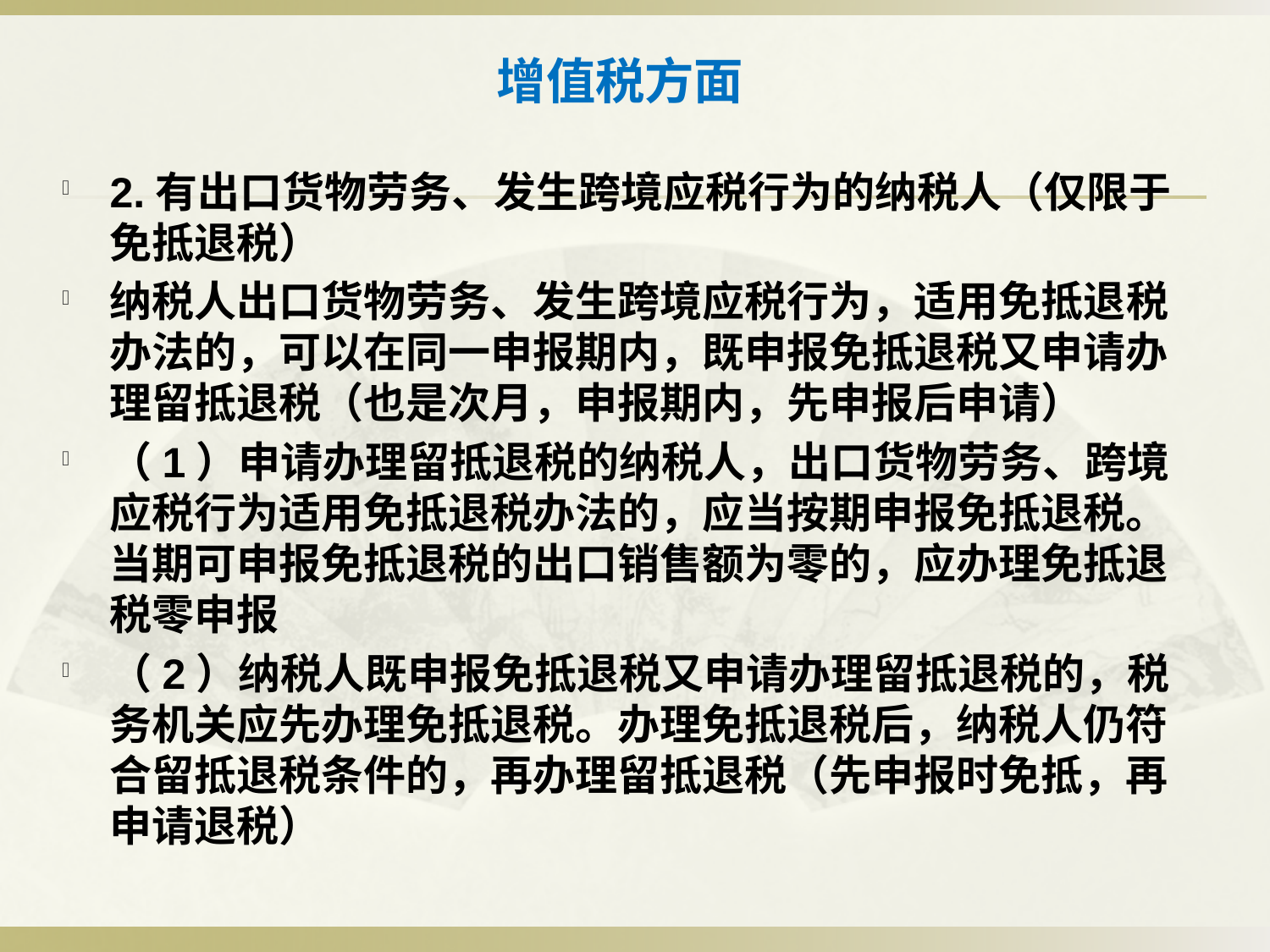

# 增值税方面
2.有出口货物劳务、发生跨境应税行为的纳税人（仅限于免抵退税）
纳税人出口货物劳务、发生跨境应税行为，适用免抵退税办法的，可以在同一申报期内，既申报免抵退税又申请办理留抵退税（也是次月，申报期内，先申报后申请）
（1）申请办理留抵退税的纳税人，出口货物劳务、跨境应税行为适用免抵退税办法的，应当按期申报免抵退税。当期可申报免抵退税的出口销售额为零的，应办理免抵退税零申报
（2）纳税人既申报免抵退税又申请办理留抵退税的，税务机关应先办理免抵退税。办理免抵退税后，纳税人仍符合留抵退税条件的，再办理留抵退税（先申报时免抵，再申请退税）